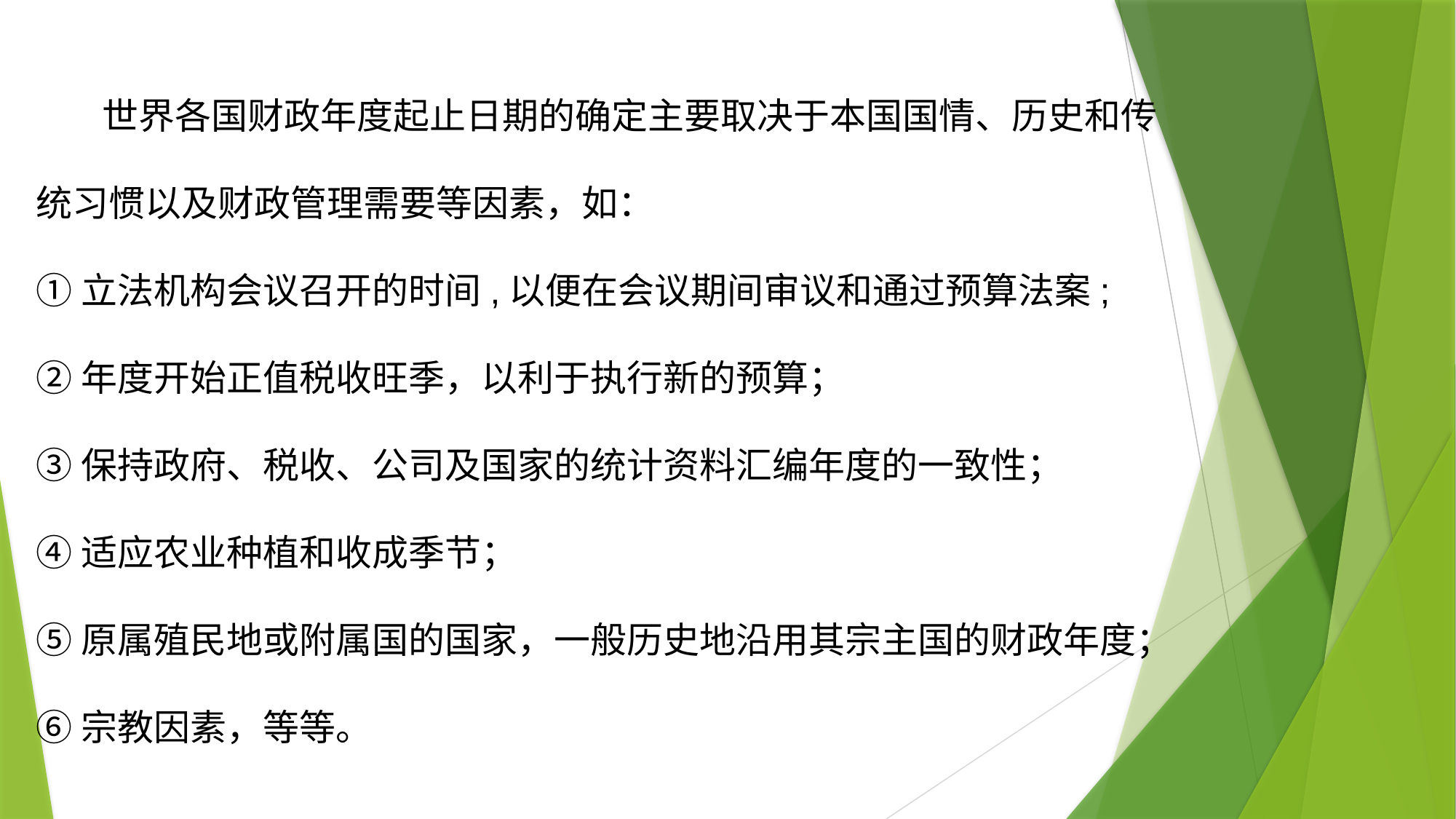

世界各国财政年度起止日期的确定主要取决于本国国情、历史和传统习惯以及财政管理需要等因素，如：
①立法机构会议召开的时间,以便在会议期间审议和通过预算法案;
②年度开始正值税收旺季，以利于执行新的预算；
③保持政府、税收、公司及国家的统计资料汇编年度的一致性；
④适应农业种植和收成季节；
⑤原属殖民地或附属国的国家，一般历史地沿用其宗主国的财政年度；
⑥宗教因素，等等。